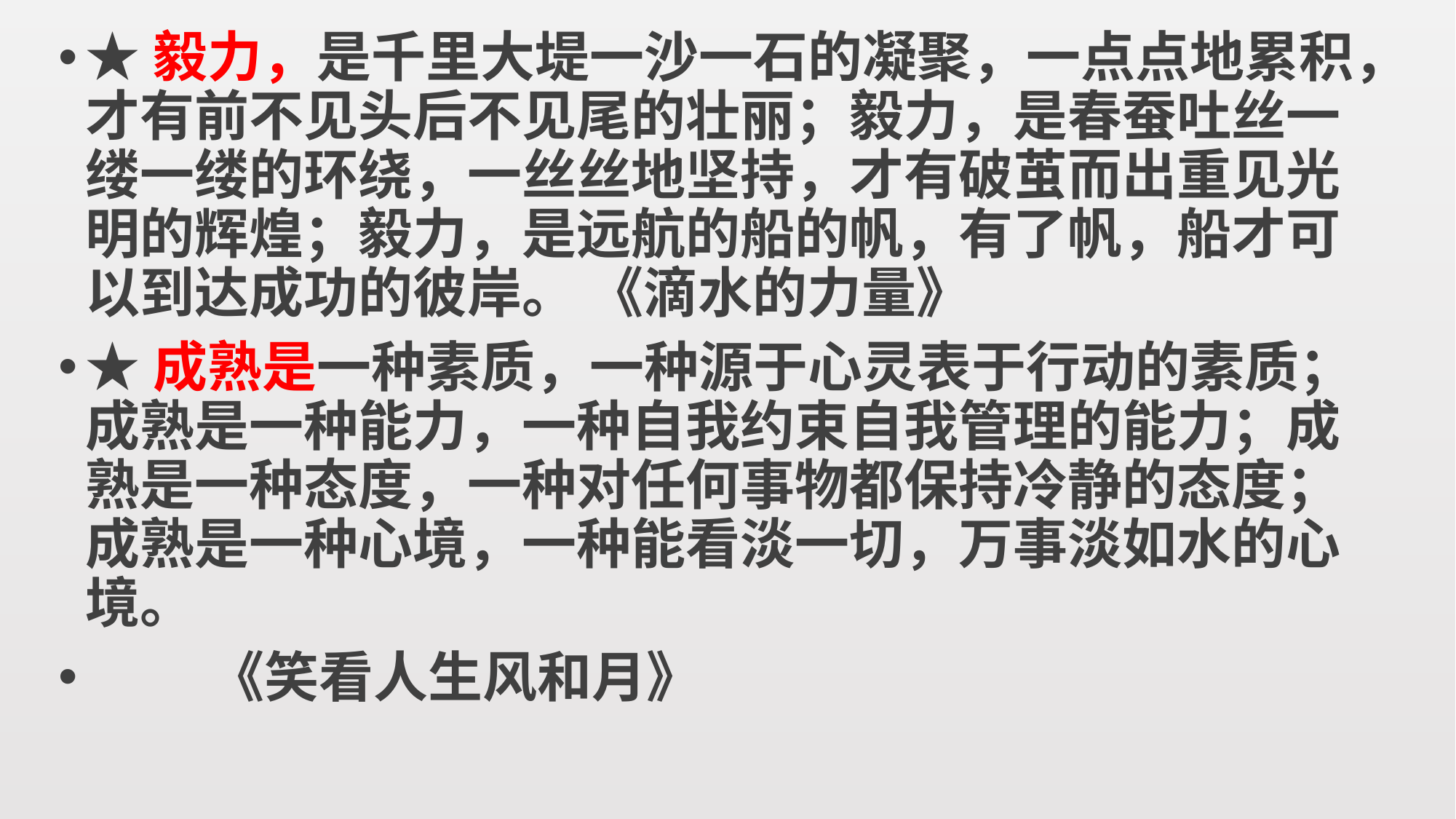

★毅力，是千里大堤一沙一石的凝聚，一点点地累积，才有前不见头后不见尾的壮丽；毅力，是春蚕吐丝一缕一缕的环绕，一丝丝地坚持，才有破茧而出重见光明的辉煌；毅力，是远航的船的帆，有了帆，船才可以到达成功的彼岸。 《滴水的力量》
★成熟是一种素质，一种源于心灵表于行动的素质；成熟是一种能力，一种自我约束自我管理的能力；成熟是一种态度，一种对任何事物都保持冷静的态度；成熟是一种心境，一种能看淡一切，万事淡如水的心境。
         《笑看人生风和月》